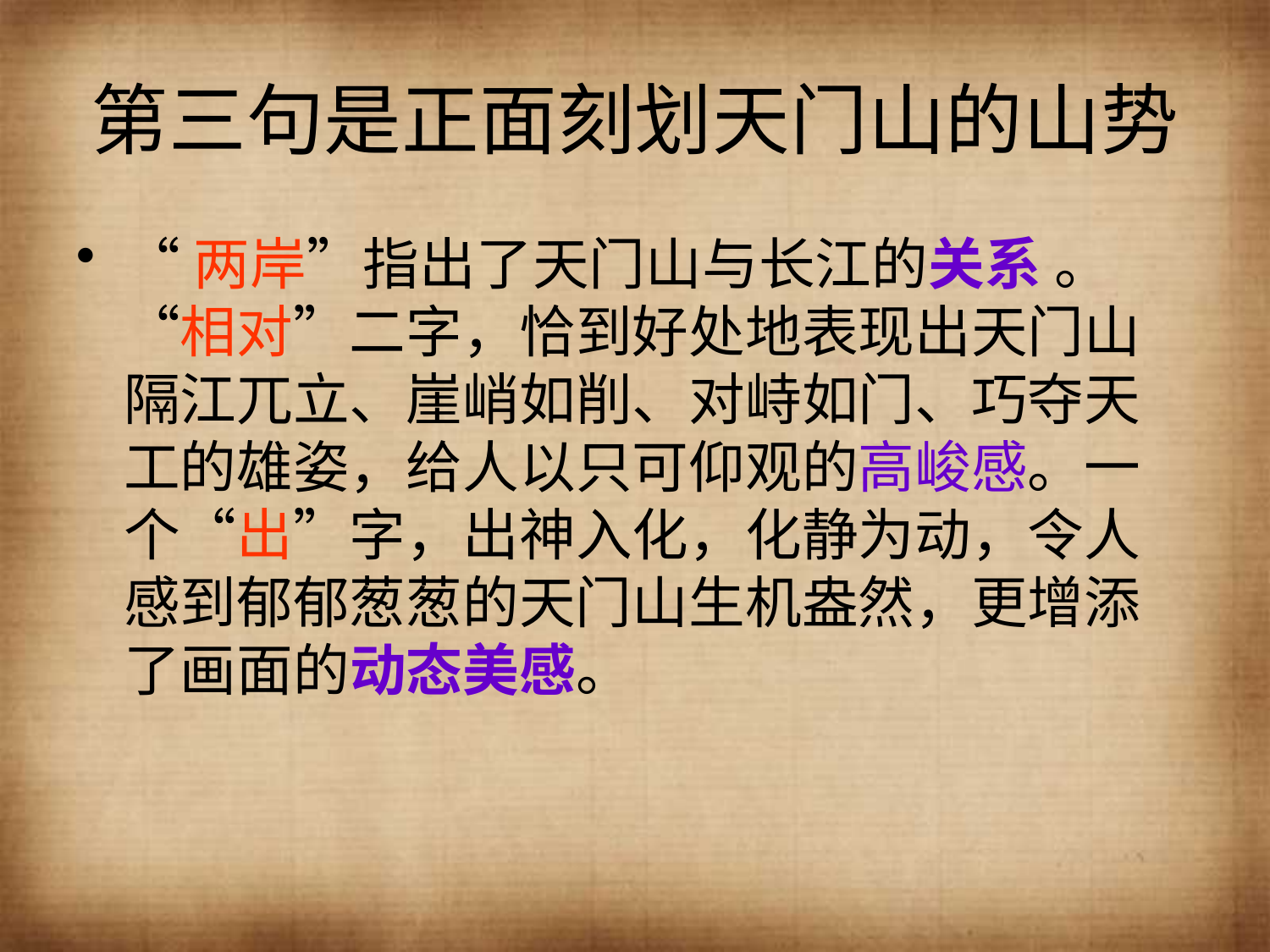

# 第三句是正面刻划天门山的山势
“两岸”指出了天门山与长江的关系 。“相对”二字，恰到好处地表现出天门山隔江兀立、崖峭如削、对峙如门、巧夺天工的雄姿，给人以只可仰观的高峻感。一个“出”字，出神入化，化静为动，令人感到郁郁葱葱的天门山生机盎然，更增添了画面的动态美感。